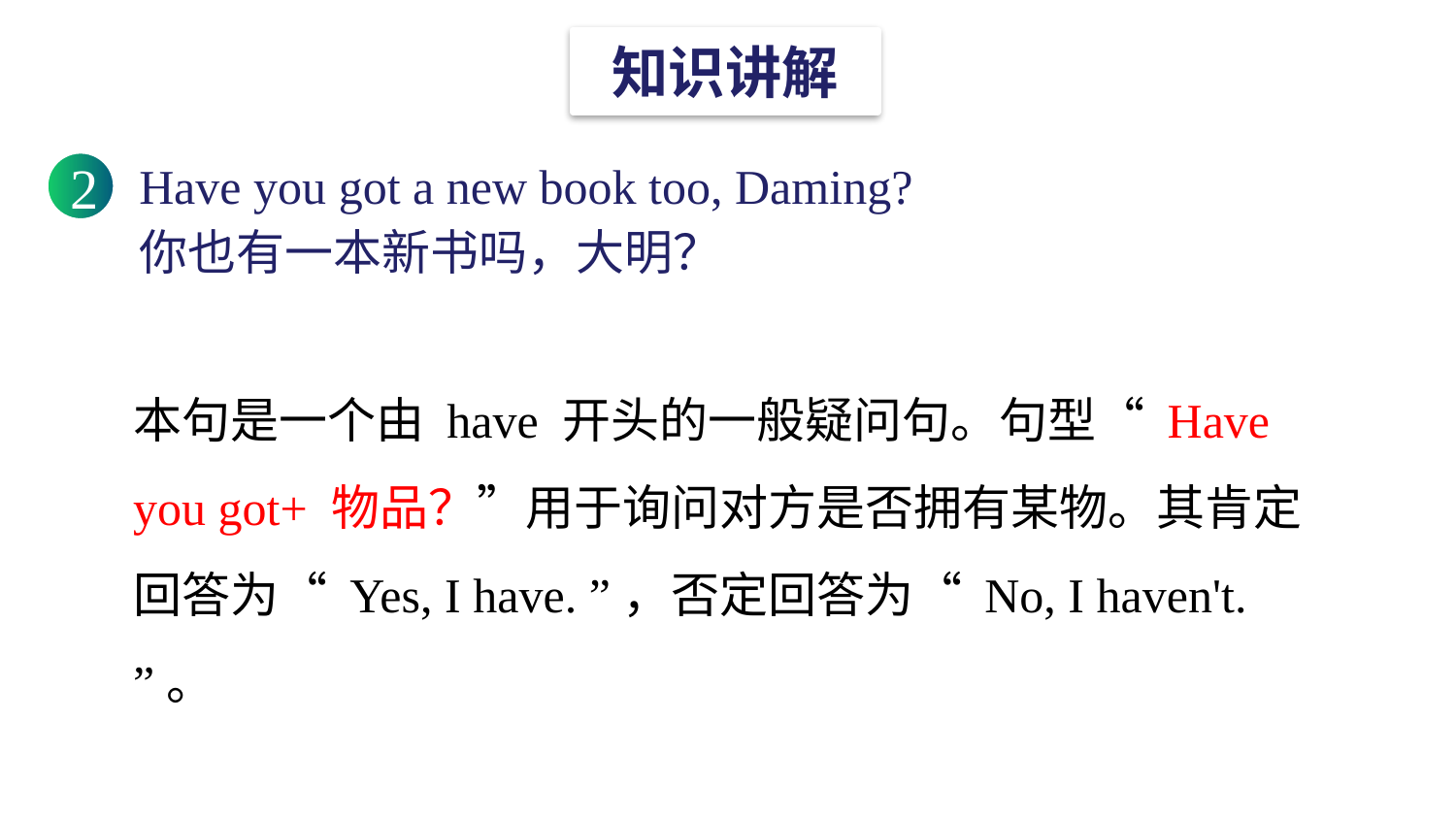

知识讲解
Have you got a new book too, Daming?
你也有一本新书吗，大明？
2
本句是一个由 have 开头的一般疑问句。句型“ Have you got+ 物品？”用于询问对方是否拥有某物。其肯定回答为“ Yes, I have. ”，否定回答为“ No, I haven't. ”。